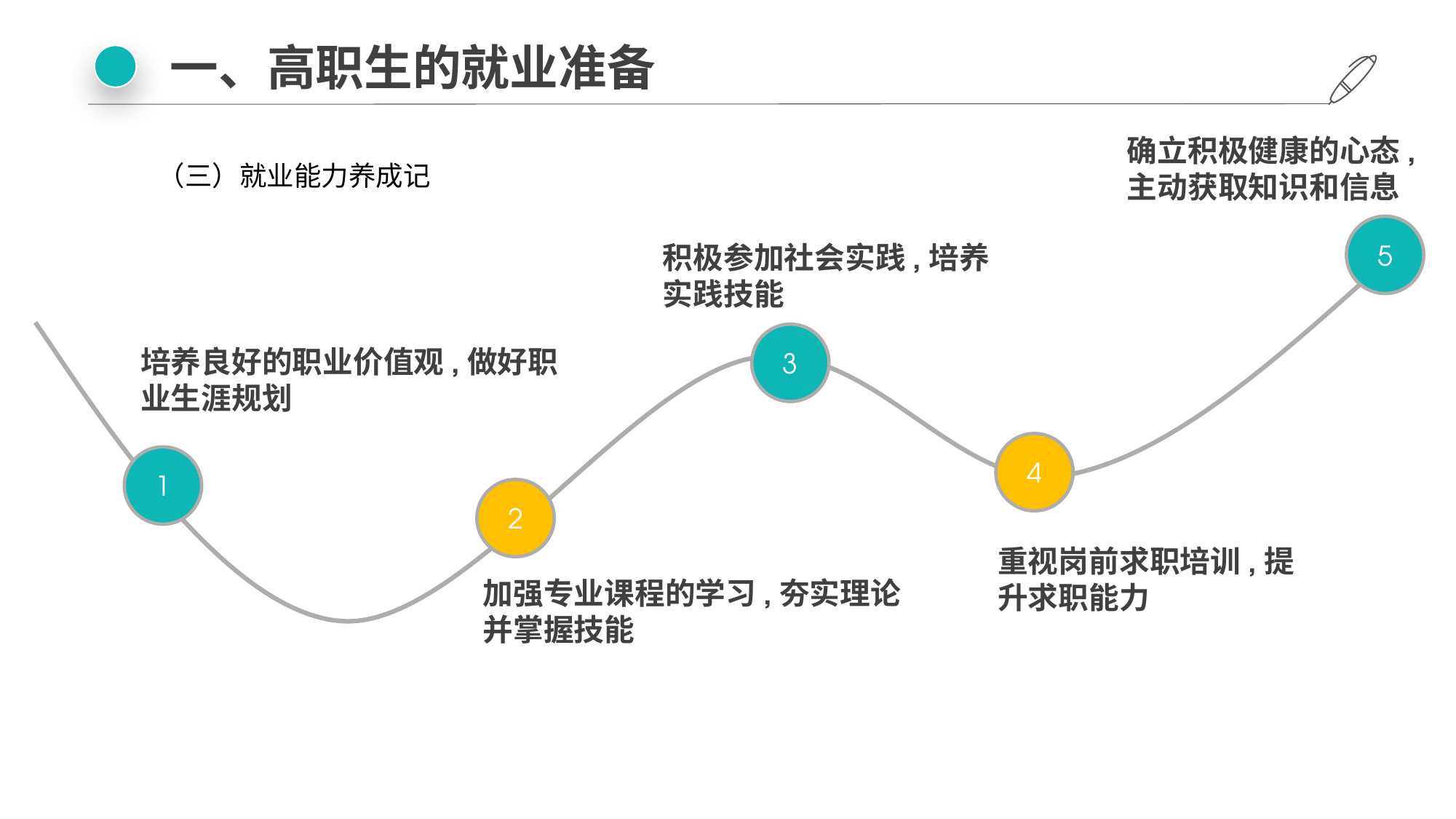

一、高职生的就业准备

确立积极健康的心态,主动获取知识和信息
（三）就业能力养成记
5
积极参加社会实践,培养实践技能

3
培养良好的职业价值观,做好职业生涯规划
4
1
2
重视岗前求职培训,提升求职能力
加强专业课程的学习,夯实理论并掌握技能